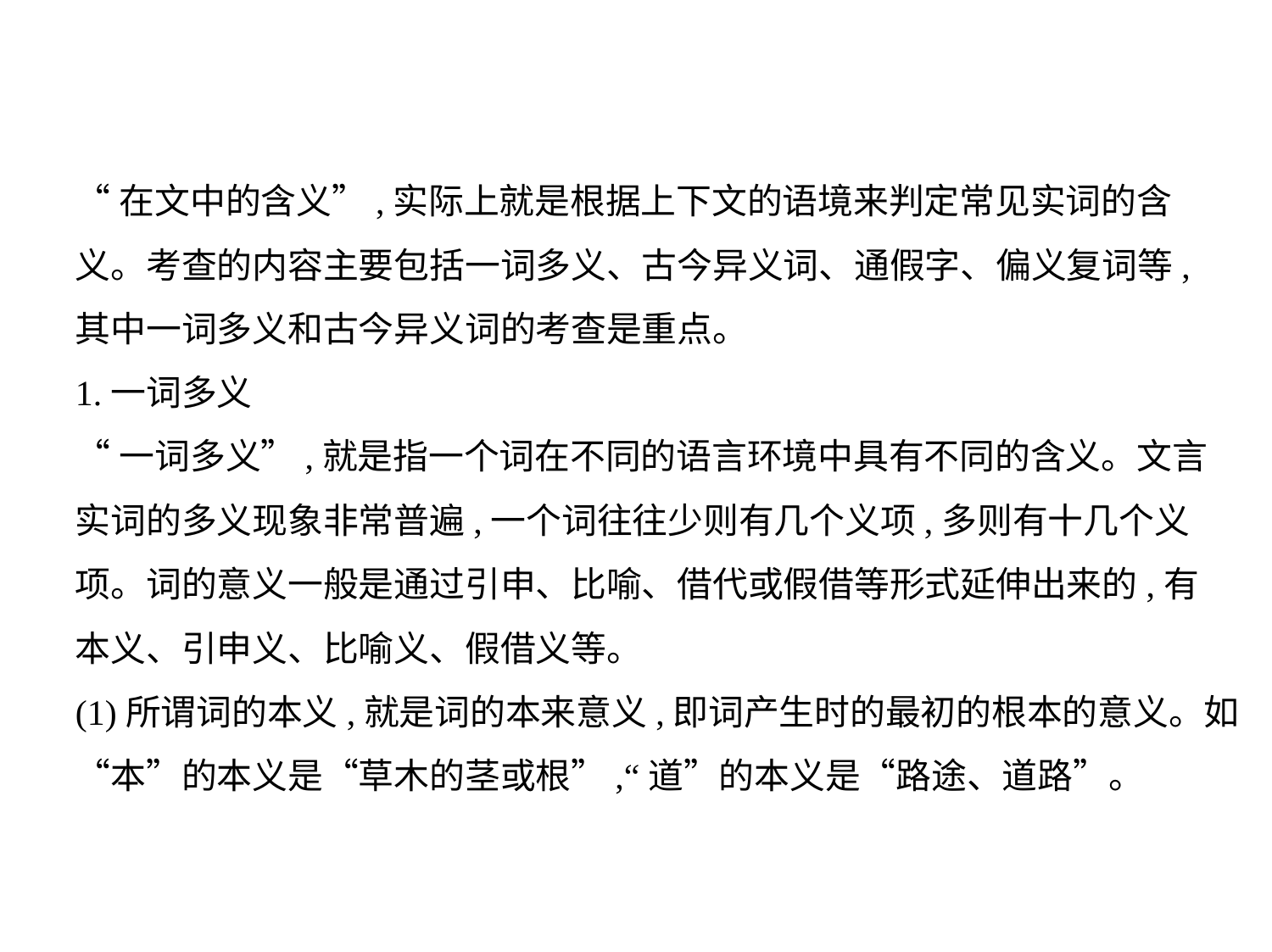

“在文中的含义”,实际上就是根据上下文的语境来判定常见实词的含
义。考查的内容主要包括一词多义、古今异义词、通假字、偏义复词等,
其中一词多义和古今异义词的考查是重点。
1.一词多义
“一词多义”,就是指一个词在不同的语言环境中具有不同的含义。文言
实词的多义现象非常普遍,一个词往往少则有几个义项,多则有十几个义
项。词的意义一般是通过引申、比喻、借代或假借等形式延伸出来的,有
本义、引申义、比喻义、假借义等。
(1)所谓词的本义,就是词的本来意义,即词产生时的最初的根本的意义。如
“本”的本义是“草木的茎或根”,“道”的本义是“路途、道路”。